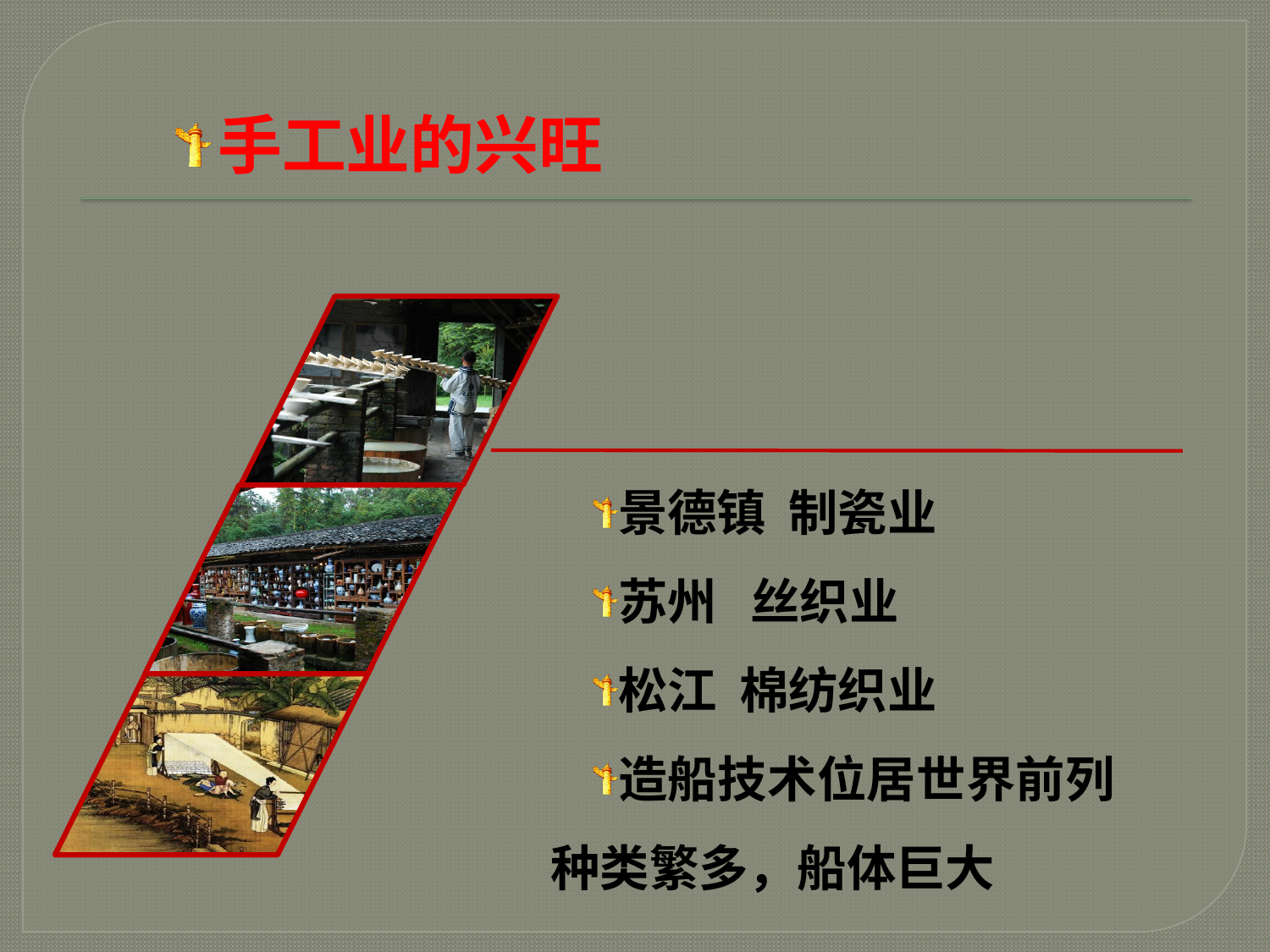

# 手工业的兴旺

景德镇  制瓷业
苏州   丝织业
松江  棉纺织业
造船技术位居世界前列              种类繁多，船体巨大